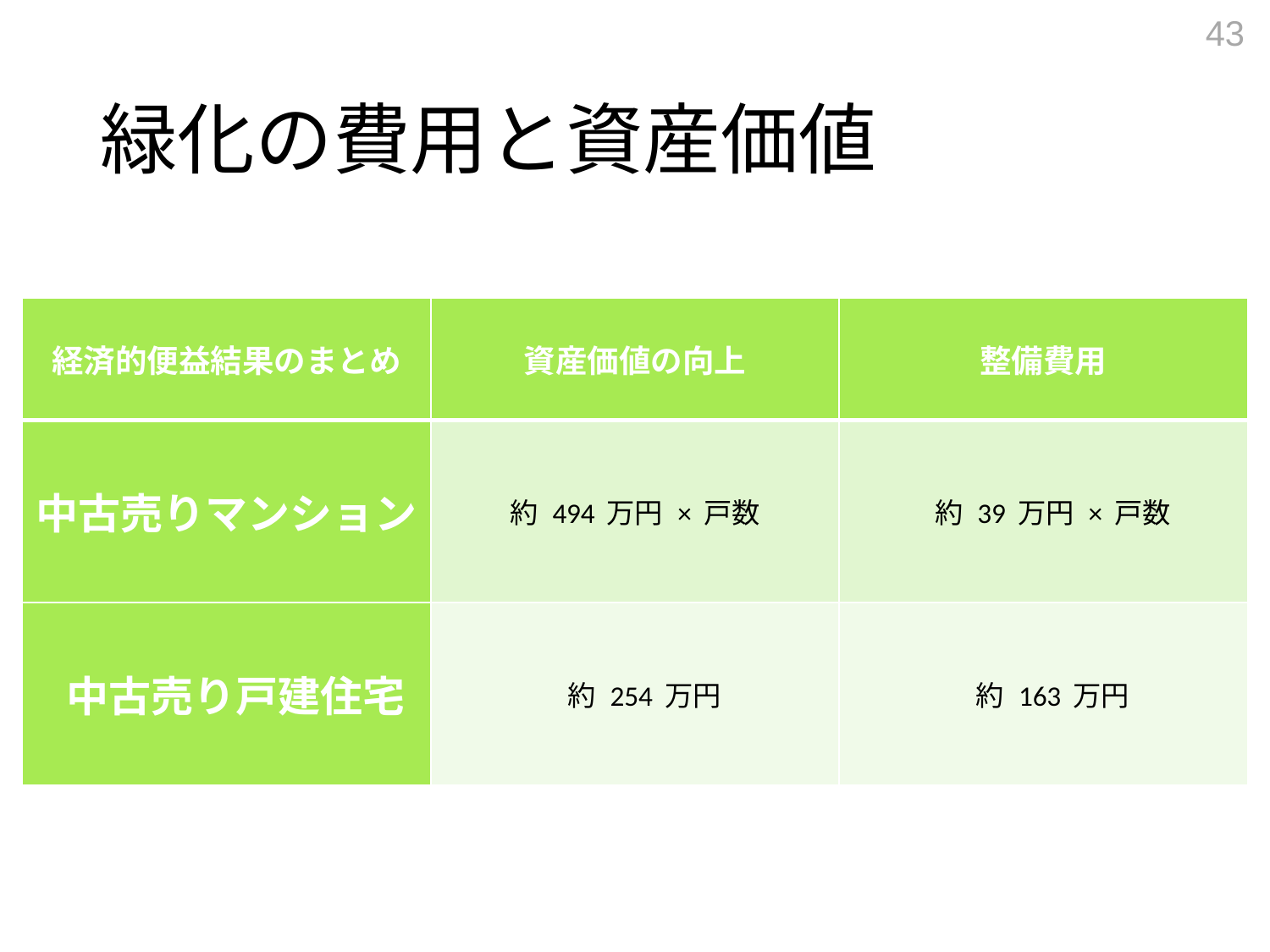

43
# 緑化の費用と資産価値
| 経済的便益結果のまとめ | 資産価値の向上 | 整備費用 |
| --- | --- | --- |
| 中古売りマンション | 約 494 万円 × 戸数 | 約 39 万円 × 戸数 |
| 中古売り戸建住宅 | 約 254 万円 | 約 163 万円 |